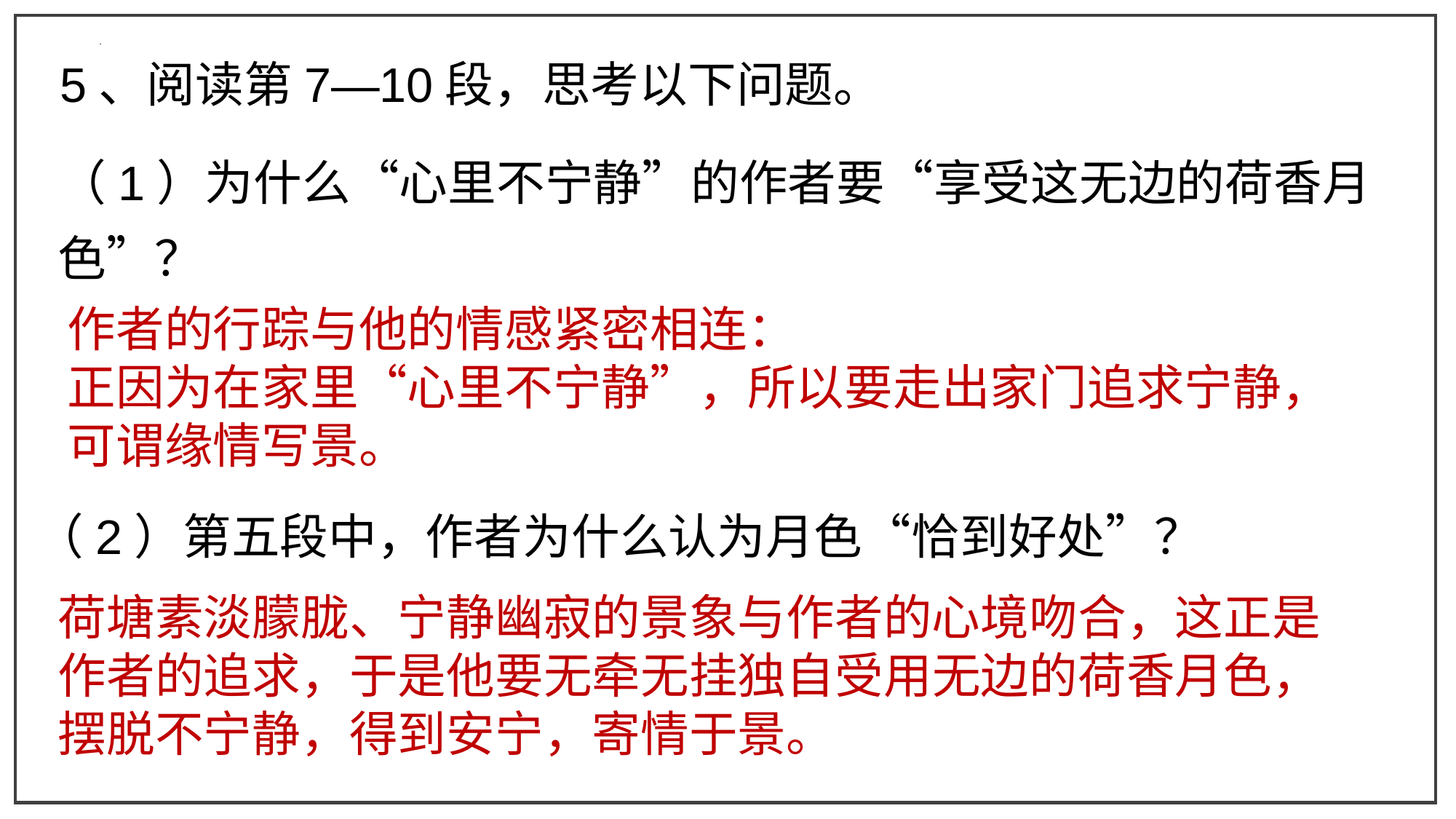

5、阅读第7—10段，思考以下问题。
（1）为什么“心里不宁静”的作者要“享受这无边的荷香月色”？
作者的行踪与他的情感紧密相连：
正因为在家里“心里不宁静”，所以要走出家门追求宁静，可谓缘情写景。
（2）第五段中，作者为什么认为月色“恰到好处”？
荷塘素淡朦胧、宁静幽寂的景象与作者的心境吻合，这正是作者的追求，于是他要无牵无挂独自受用无边的荷香月色，摆脱不宁静，得到安宁，寄情于景。